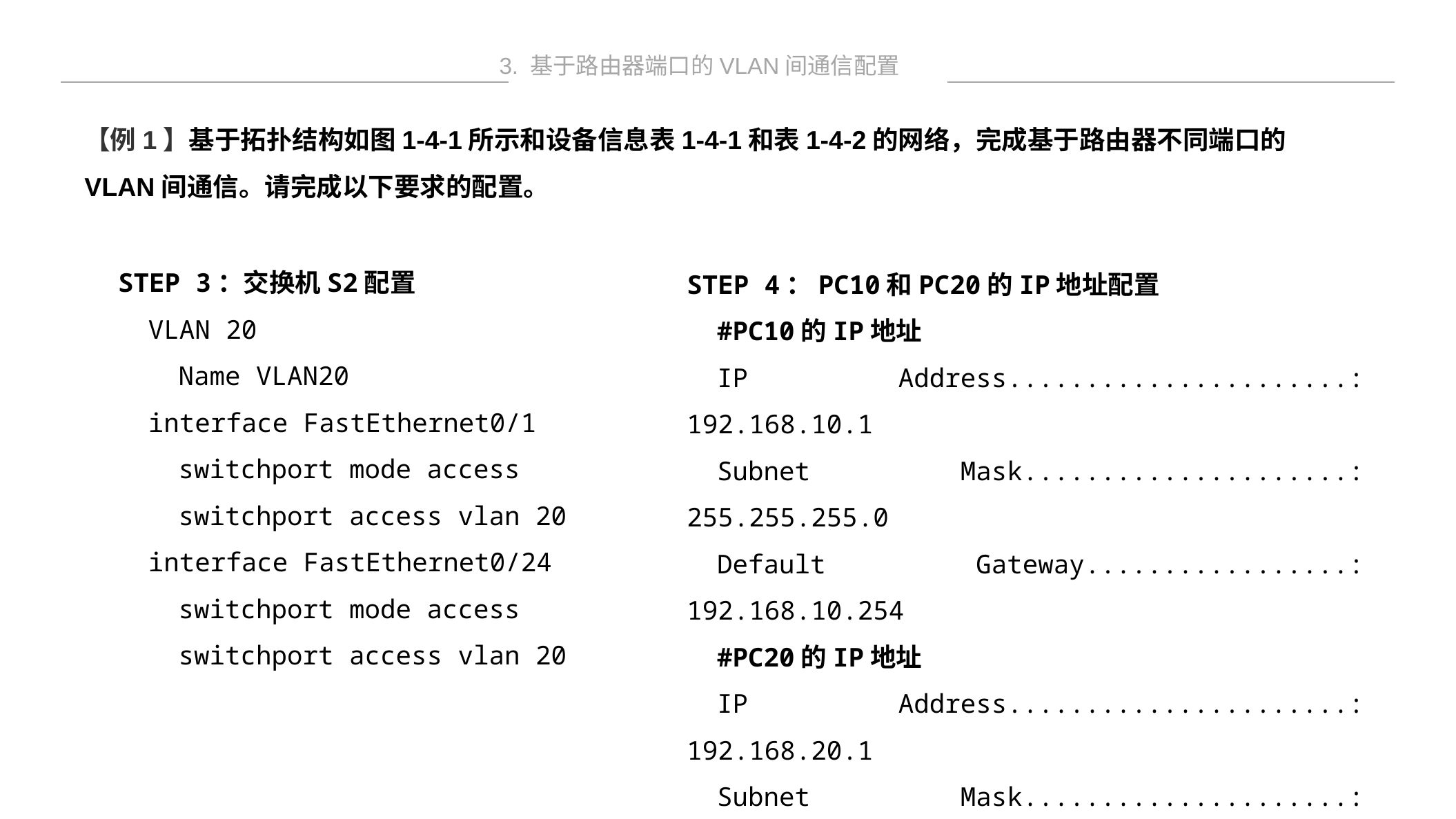

3. 基于路由器端口的VLAN间通信配置
【例1】基于拓扑结构如图1-4-1所示和设备信息表1-4-1和表1-4-2的网络，完成基于路由器不同端口的VLAN间通信。请完成以下要求的配置。
STEP 3：交换机S2配置
VLAN 20
Name VLAN20
interface FastEthernet0/1
switchport mode access
switchport access vlan 20
interface FastEthernet0/24
switchport mode access
switchport access vlan 20
STEP 4：PC10和PC20的IP地址配置
#PC10的IP地址
IP Address......................: 192.168.10.1
Subnet Mask.....................: 255.255.255.0
Default Gateway.................: 192.168.10.254
#PC20的IP地址
IP Address......................: 192.168.20.1
Subnet Mask.....................: 255.255.255.0
Default Gateway.................: 192.168.20.254